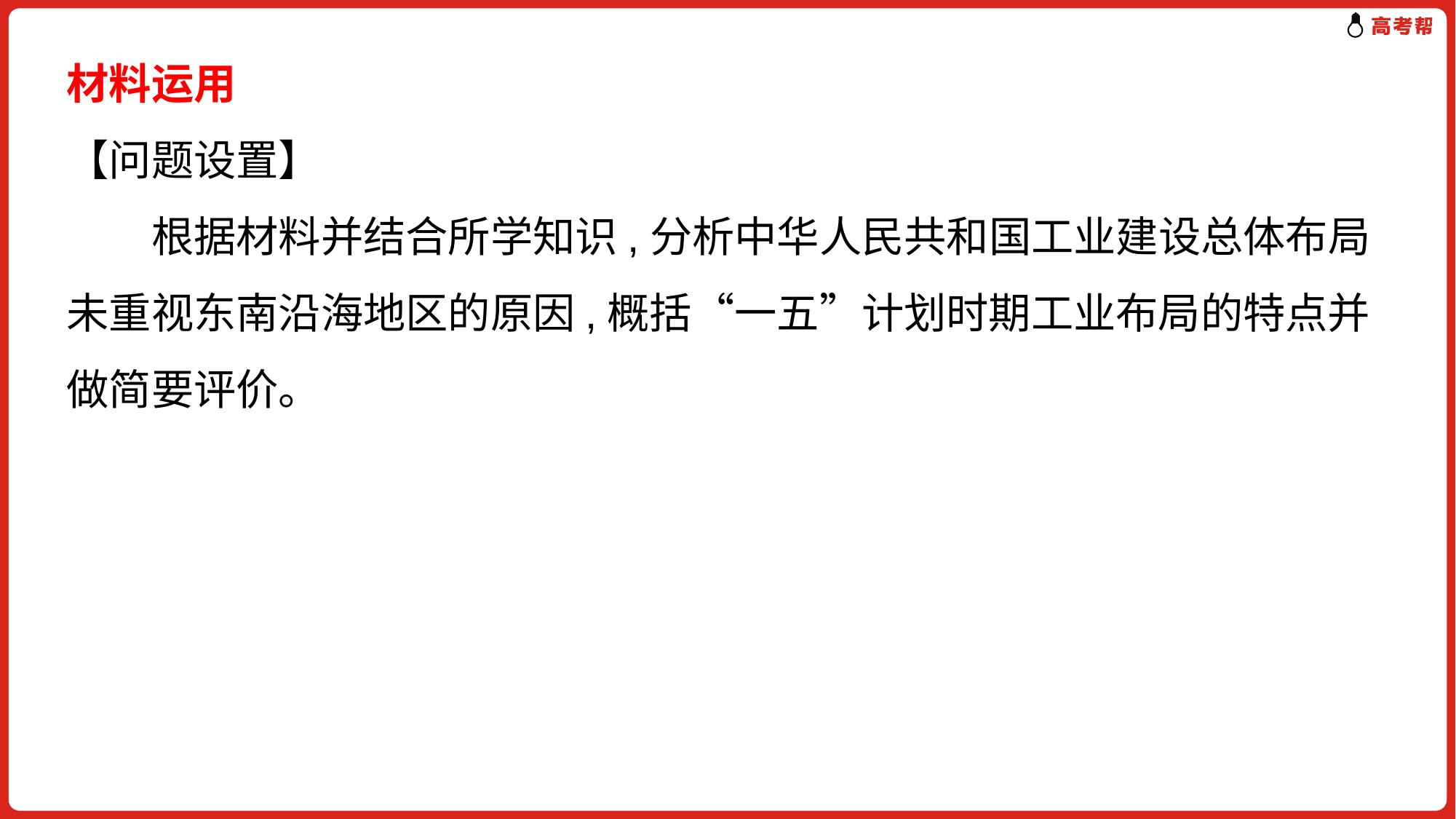

材料运用
【问题设置】
　　根据材料并结合所学知识,分析中华人民共和国工业建设总体布局未重视东南沿海地区的原因,概括“一五”计划时期工业布局的特点并做简要评价。